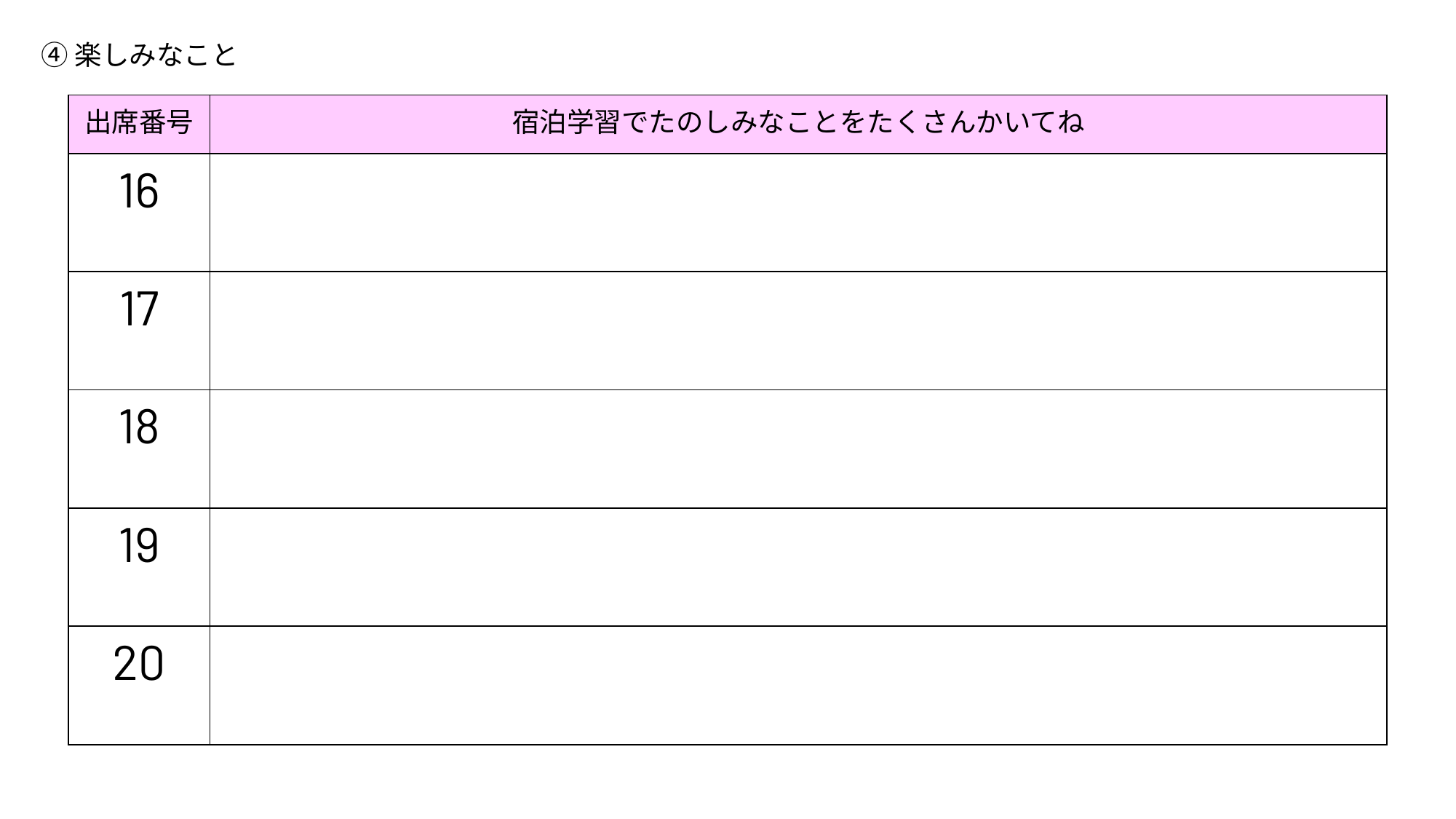

④楽しみなこと
| 出席番号 | 宿泊学習でたのしみなことをたくさんかいてね |
| --- | --- |
| 16 |  |
| 17 |  |
| 18 |  |
| 19 |  |
| 20 |  |